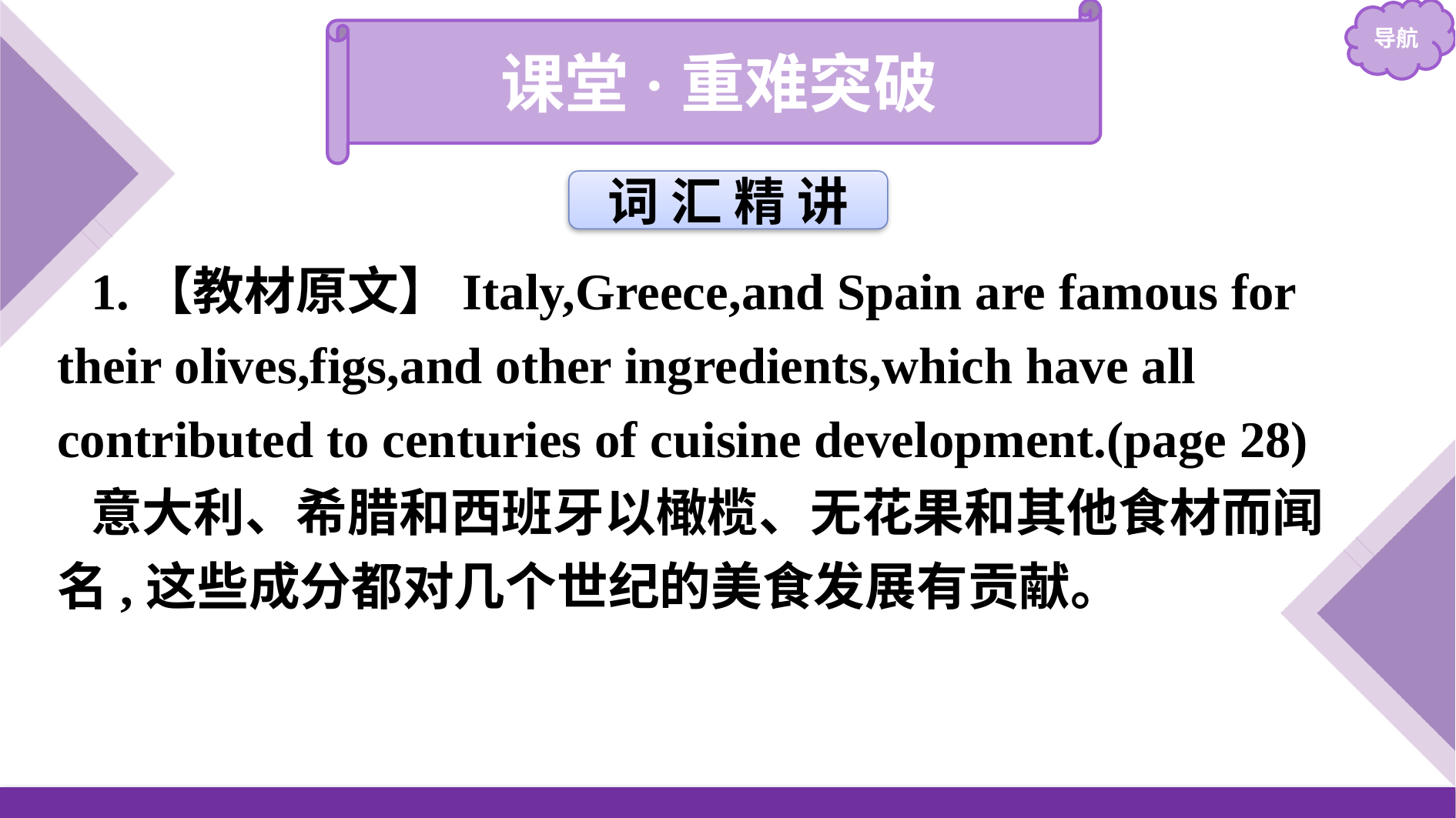

课堂·重难突破
词 汇 精 讲
1.【教材原文】Italy,Greece,and Spain are famous for their olives,figs,and other ingredients,which have all contributed to centuries of cuisine development.(page 28)
意大利、希腊和西班牙以橄榄、无花果和其他食材而闻名,这些成分都对几个世纪的美食发展有贡献。